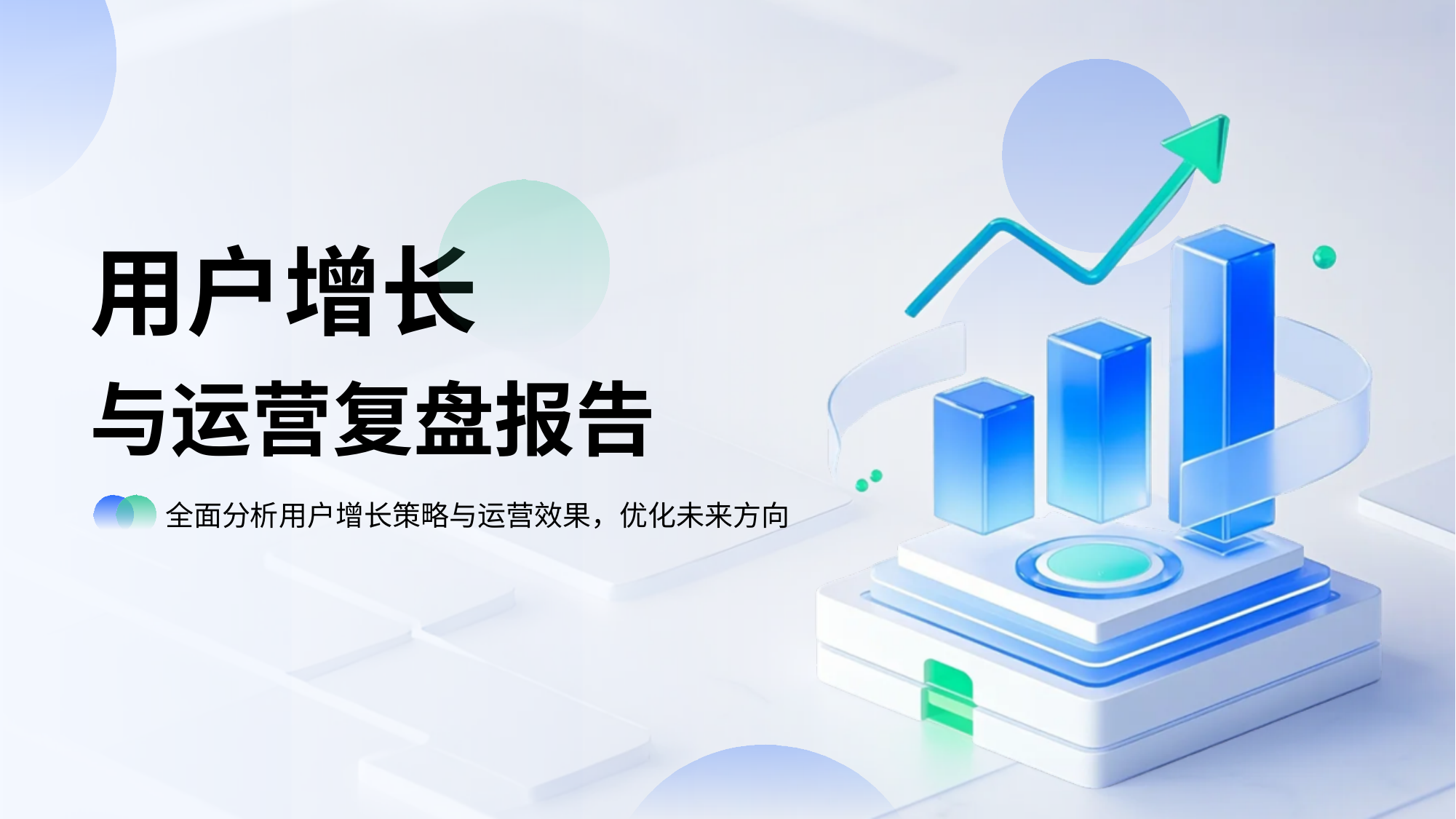

# 用户增长 与运营复盘报告
全面分析用户增长策略与运营效果，优化未来方向